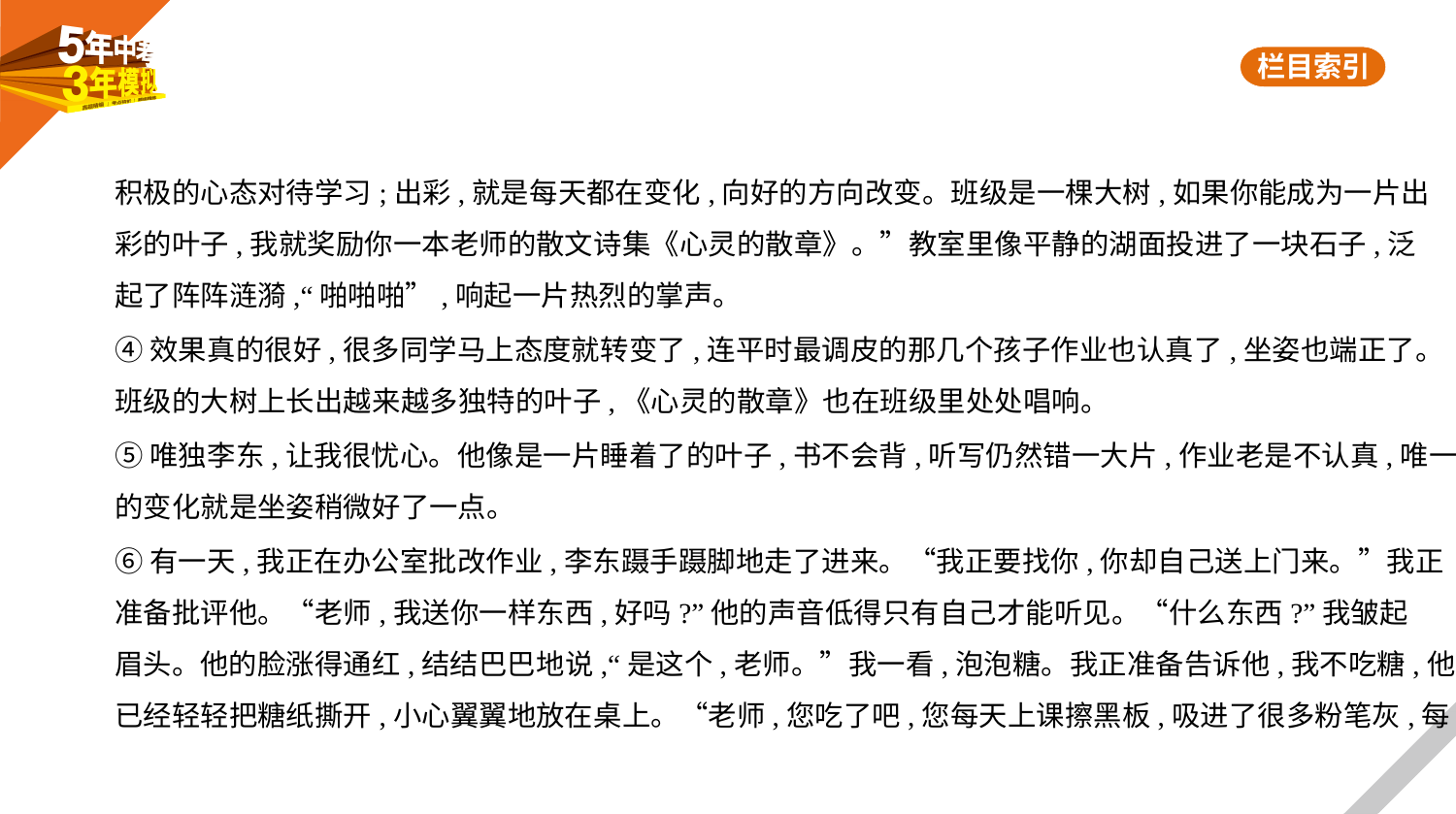

积极的心态对待学习;出彩,就是每天都在变化,向好的方向改变。班级是一棵大树,如果你能成为一片出
彩的叶子,我就奖励你一本老师的散文诗集《心灵的散章》。”教室里像平静的湖面投进了一块石子,泛
起了阵阵涟漪,“啪啪啪”,响起一片热烈的掌声。
④效果真的很好,很多同学马上态度就转变了,连平时最调皮的那几个孩子作业也认真了,坐姿也端正了。
班级的大树上长出越来越多独特的叶子,《心灵的散章》也在班级里处处唱响。
⑤唯独李东,让我很忧心。他像是一片睡着了的叶子,书不会背,听写仍然错一大片,作业老是不认真,唯一
的变化就是坐姿稍微好了一点。
⑥有一天,我正在办公室批改作业,李东蹑手蹑脚地走了进来。“我正要找你,你却自己送上门来。”我正
准备批评他。“老师,我送你一样东西,好吗?”他的声音低得只有自己才能听见。“什么东西?”我皱起
眉头。他的脸涨得通红,结结巴巴地说,“是这个,老师。”我一看,泡泡糖。我正准备告诉他,我不吃糖,他
已经轻轻把糖纸撕开,小心翼翼地放在桌上。“老师,您吃了吧,您每天上课擦黑板,吸进了很多粉笔灰,每